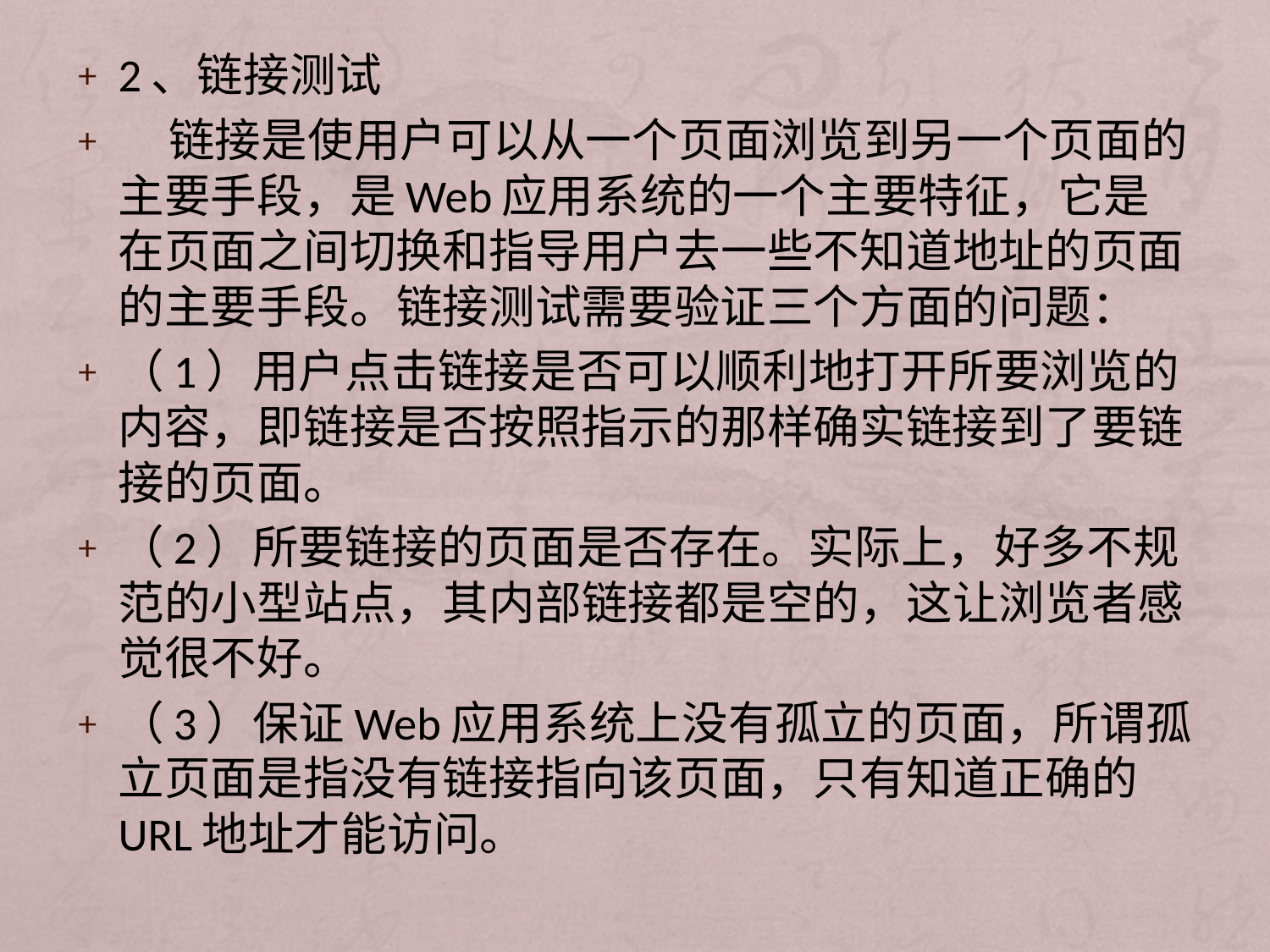

2、链接测试
    链接是使用户可以从一个页面浏览到另一个页面的主要手段，是Web应用系统的一个主要特征，它是在页面之间切换和指导用户去一些不知道地址的页面的主要手段。链接测试需要验证三个方面的问题：
（1）用户点击链接是否可以顺利地打开所要浏览的内容，即链接是否按照指示的那样确实链接到了要链接的页面。
（2）所要链接的页面是否存在。实际上，好多不规范的小型站点，其内部链接都是空的，这让浏览者感觉很不好。
（3）保证Web应用系统上没有孤立的页面，所谓孤立页面是指没有链接指向该页面，只有知道正确的URL地址才能访问。